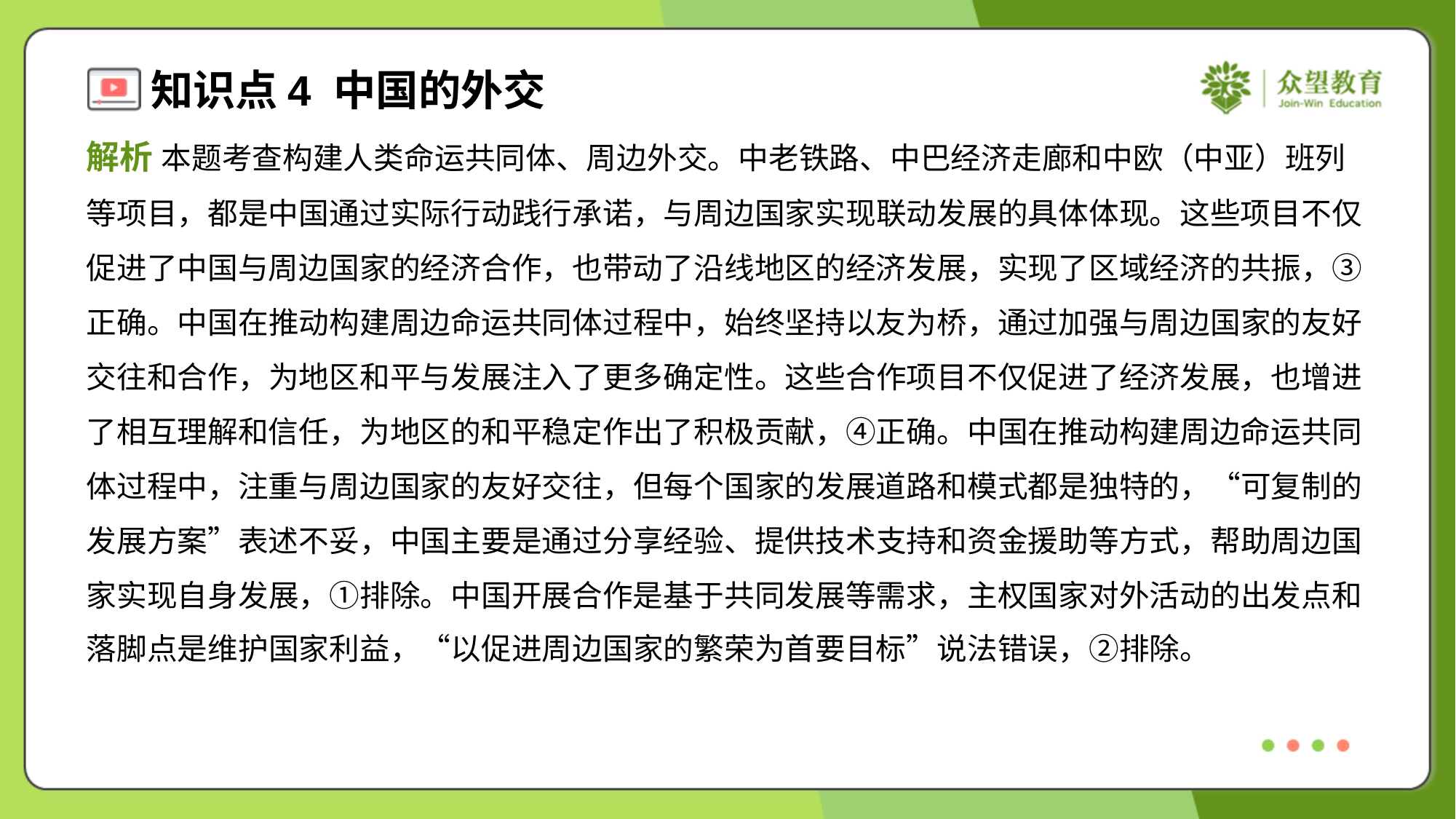

解析 本题考查构建人类命运共同体、周边外交。中老铁路、中巴经济走廊和中欧（中亚）班列
等项目，都是中国通过实际行动践行承诺，与周边国家实现联动发展的具体体现。这些项目不仅
促进了中国与周边国家的经济合作，也带动了沿线地区的经济发展，实现了区域经济的共振，③
正确。中国在推动构建周边命运共同体过程中，始终坚持以友为桥，通过加强与周边国家的友好
交往和合作，为地区和平与发展注入了更多确定性。这些合作项目不仅促进了经济发展，也增进
了相互理解和信任，为地区的和平稳定作出了积极贡献，④正确。中国在推动构建周边命运共同
体过程中，注重与周边国家的友好交往，但每个国家的发展道路和模式都是独特的，“可复制的
发展方案”表述不妥，中国主要是通过分享经验、提供技术支持和资金援助等方式，帮助周边国
家实现自身发展，①排除。中国开展合作是基于共同发展等需求，主权国家对外活动的出发点和
落脚点是维护国家利益，“以促进周边国家的繁荣为首要目标”说法错误，②排除。